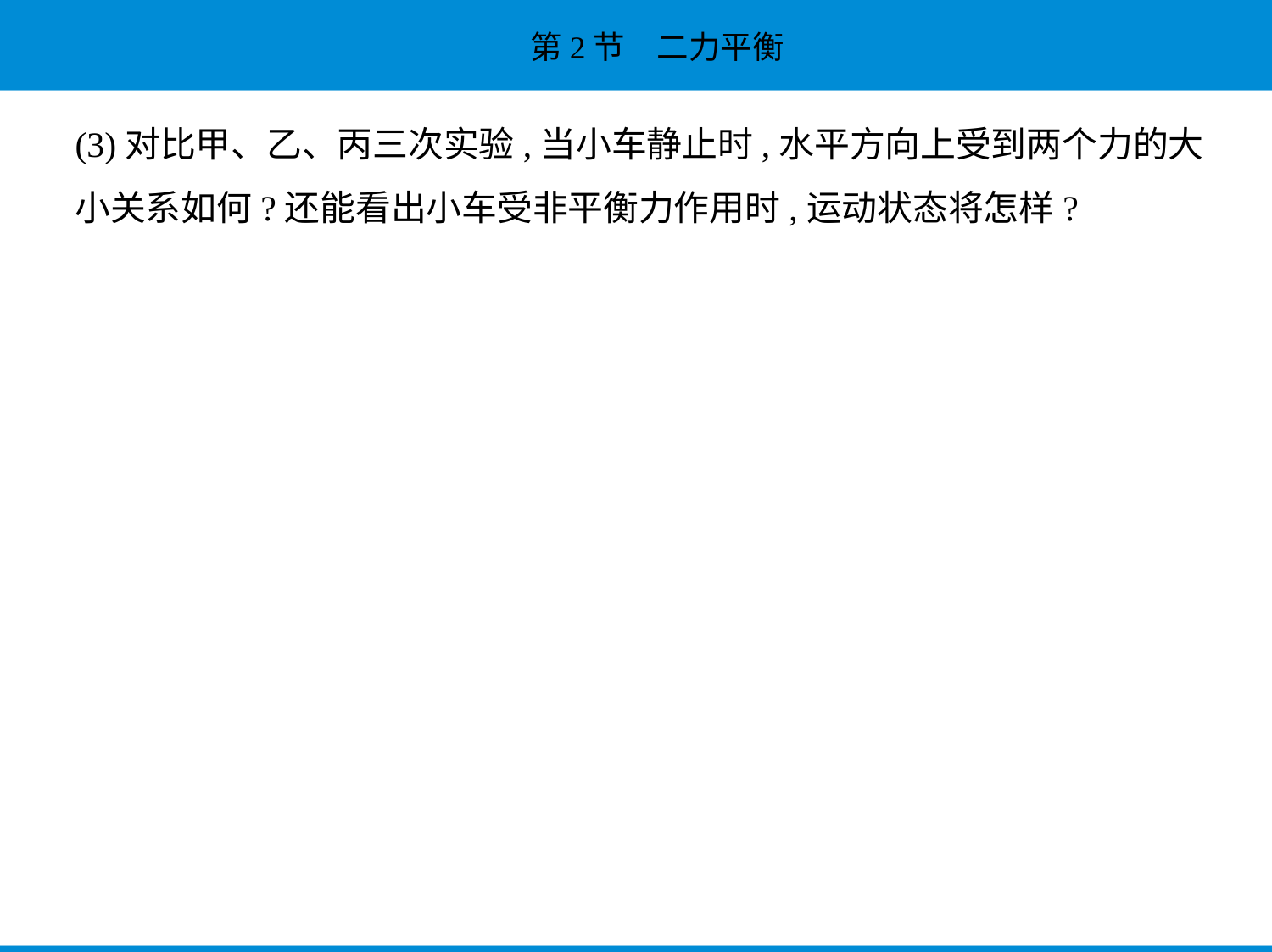

(3)对比甲、乙、丙三次实验,当小车静止时,水平方向上受到两个力的大
小关系如何?还能看出小车受非平衡力作用时,运动状态将怎样?